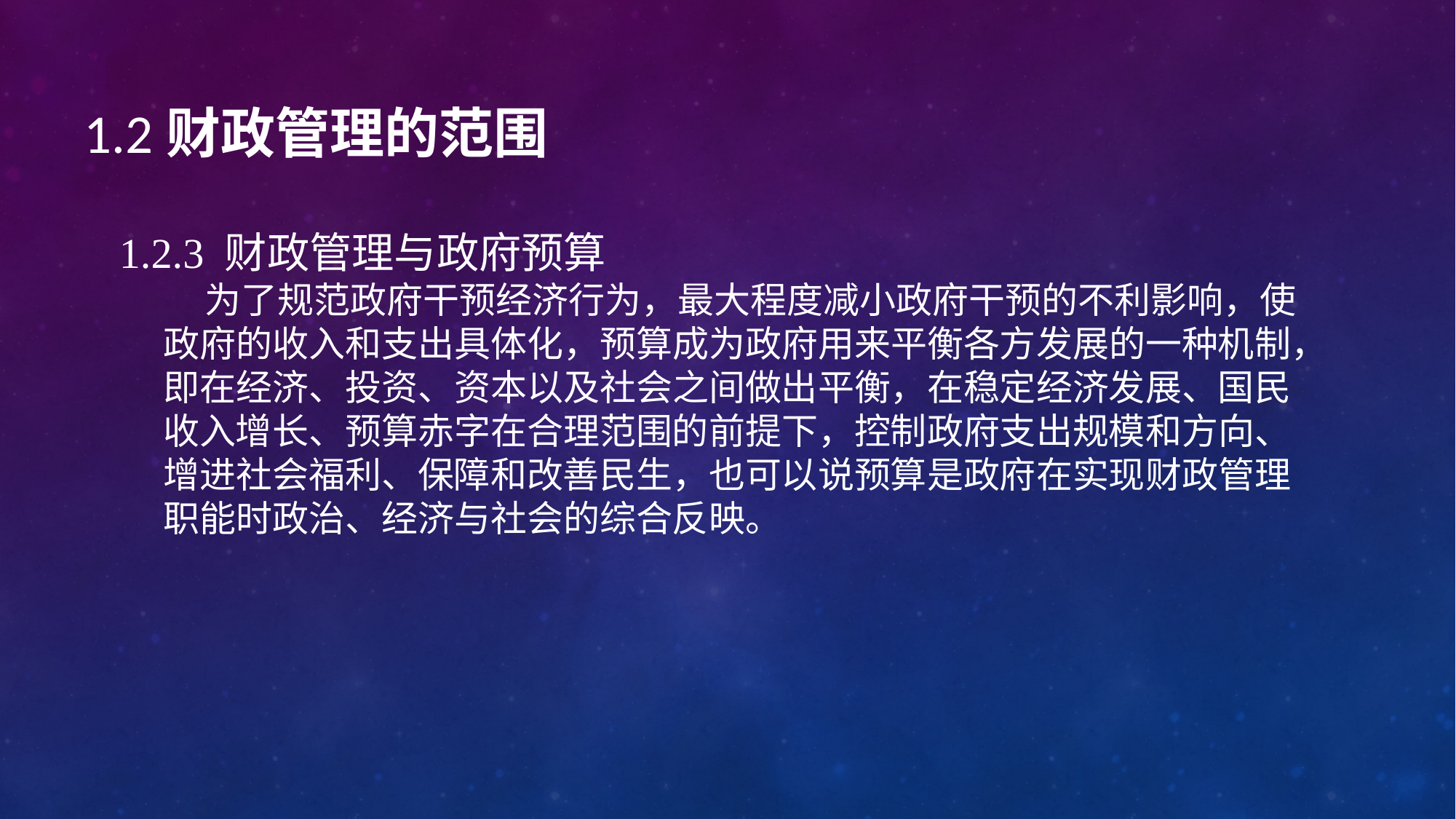

# 1.2财政管理的范围
 1.2.3 财政管理与政府预算
    为了规范政府干预经济行为，最大程度减小政府干预的不利影响，使政府的收入和支出具体化，预算成为政府用来平衡各方发展的一种机制，即在经济、投资、资本以及社会之间做出平衡，在稳定经济发展、国民收入增长、预算赤字在合理范围的前提下，控制政府支出规模和方向、增进社会福利、保障和改善民生，也可以说预算是政府在实现财政管理职能时政治、经济与社会的综合反映。